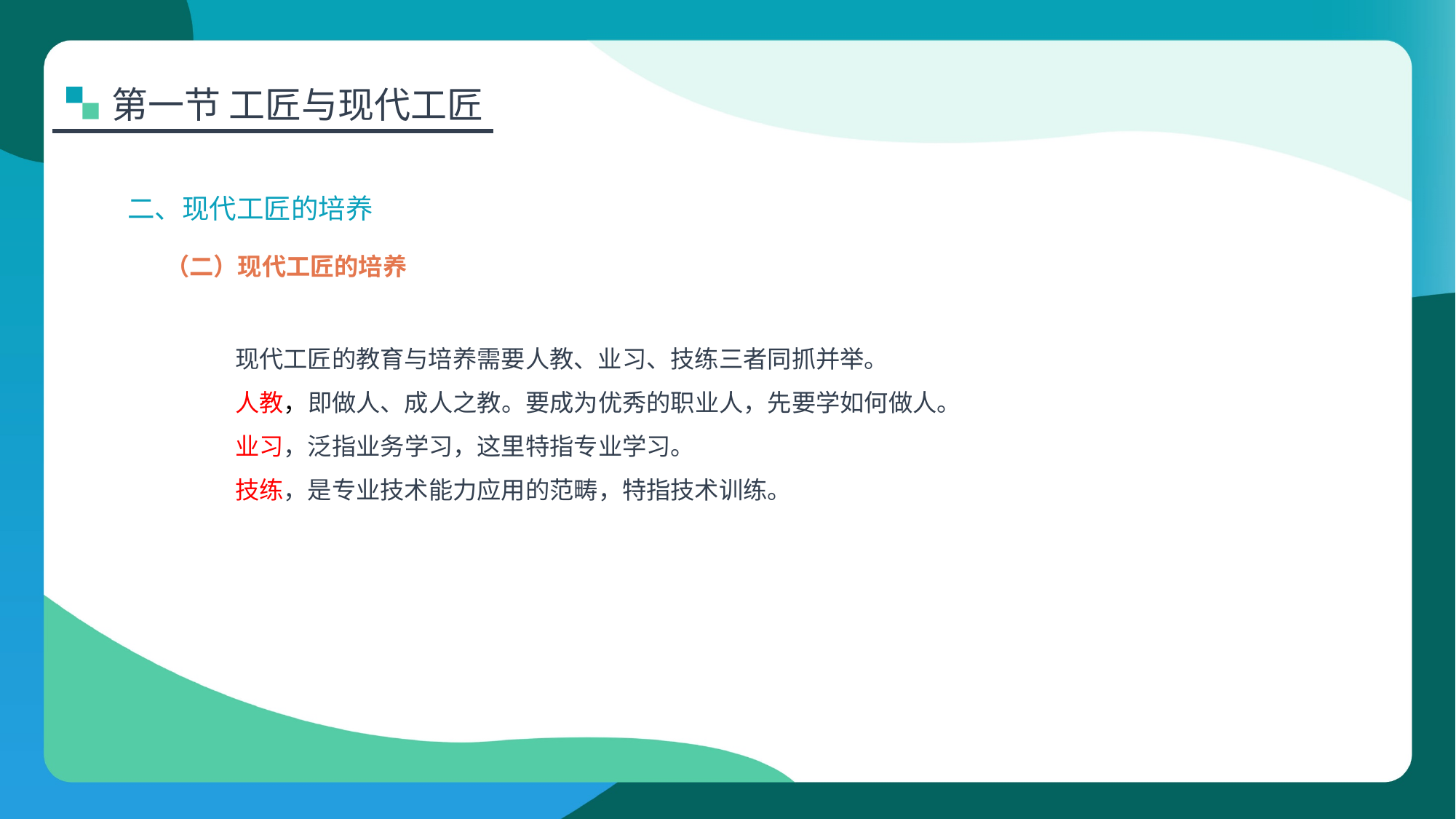

第一节 工匠与现代工匠

二、现代工匠的培养
（二）现代工匠的培养
现代工匠的教育与培养需要人教、业习、技练三者同抓并举。
人教，即做人、成人之教。要成为优秀的职业人，先要学如何做人。
业习，泛指业务学习，这里特指专业学习。
技练，是专业技术能力应用的范畴，特指技术训练。